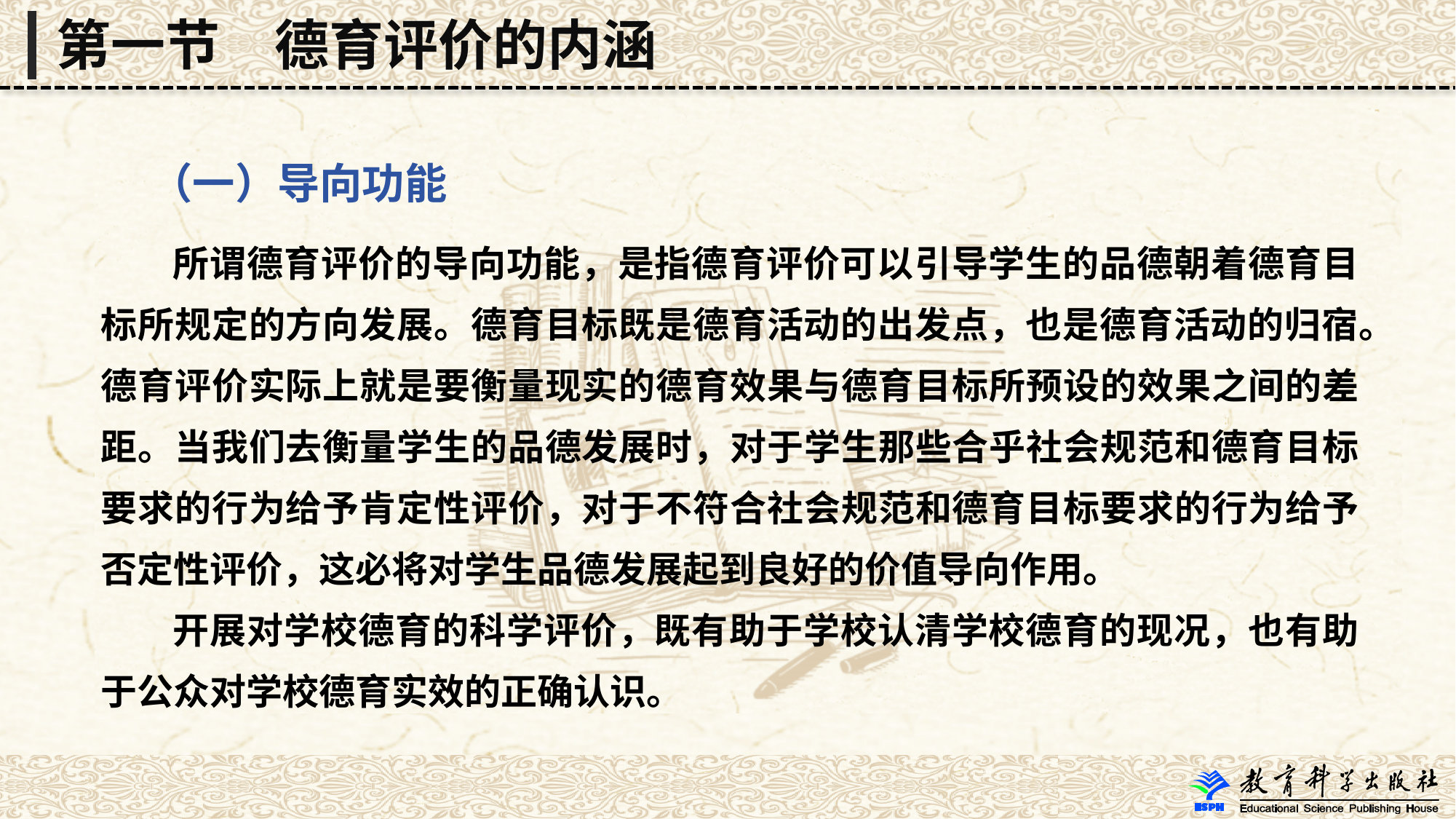

第一节　德育评价的内涵
     （一）导向功能

       所谓德育评价的导向功能，是指德育评价可以引导学生的品德朝着德育目标所规定的方向发展。德育目标既是德育活动的出发点，也是德育活动的归宿。德育评价实际上就是要衡量现实的德育效果与德育目标所预设的效果之间的差距。当我们去衡量学生的品德发展时，对于学生那些合乎社会规范和德育目标要求的行为给予肯定性评价，对于不符合社会规范和德育目标要求的行为给予否定性评价，这必将对学生品德发展起到良好的价值导向作用。
       开展对学校德育的科学评价，既有助于学校认清学校德育的现况，也有助于公众对学校德育实效的正确认识。